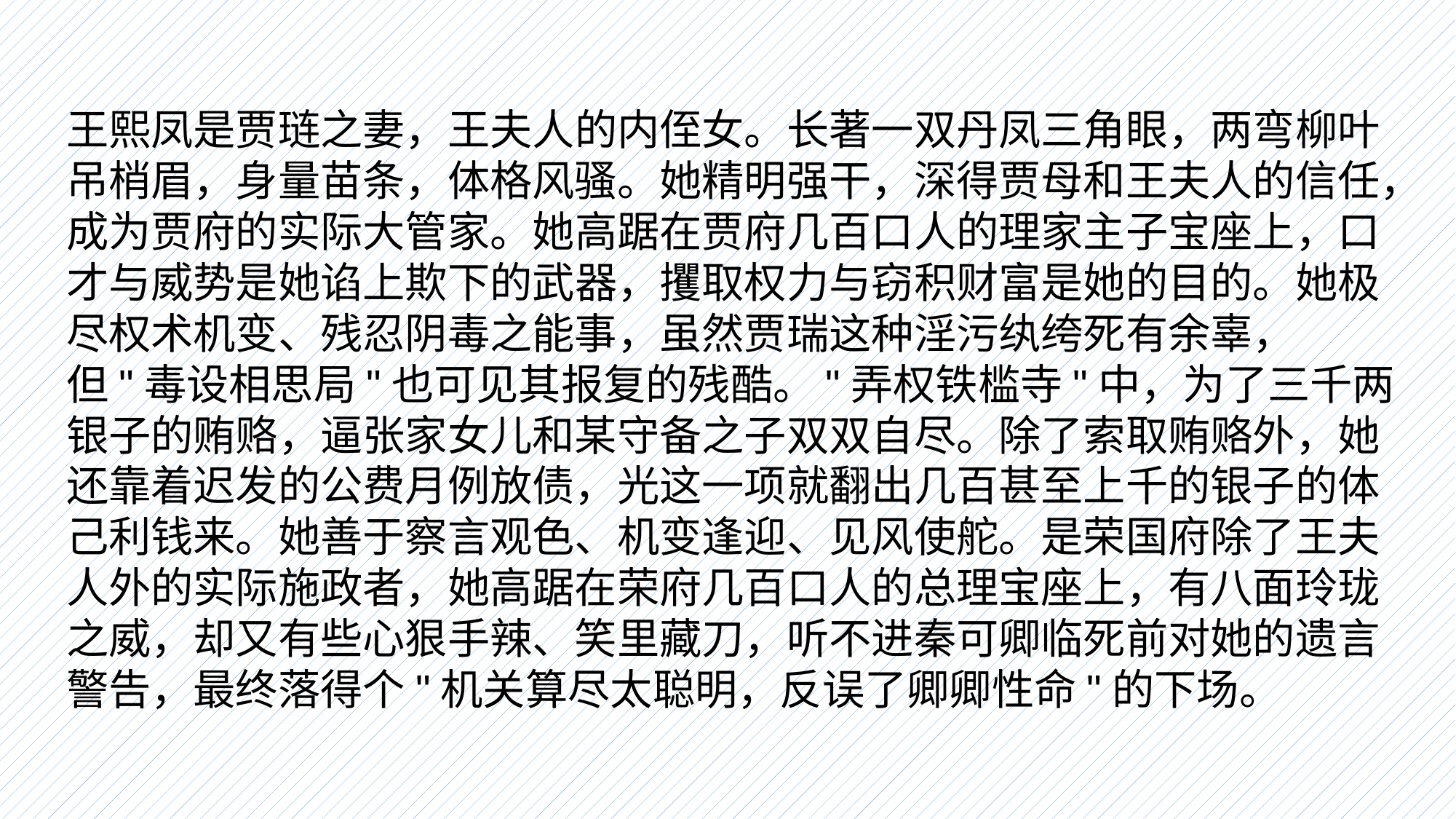

王熙凤是贾琏之妻，王夫人的内侄女。长著一双丹凤三角眼，两弯柳叶吊梢眉，身量苗条，体格风骚。她精明强干，深得贾母和王夫人的信任，成为贾府的实际大管家。她高踞在贾府几百口人的理家主子宝座上，口才与威势是她谄上欺下的武器，攫取权力与窃积财富是她的目的。她极尽权术机变、残忍阴毒之能事，虽然贾瑞这种淫污纨绔死有余辜，但"毒设相思局"也可见其报复的残酷。"弄权铁槛寺"中，为了三千两银子的贿赂，逼张家女儿和某守备之子双双自尽。除了索取贿赂外，她还靠着迟发的公费月例放债，光这一项就翻出几百甚至上千的银子的体己利钱来。她善于察言观色、机变逢迎、见风使舵。是荣国府除了王夫人外的实际施政者，她高踞在荣府几百口人的总理宝座上，有八面玲珑之威，却又有些心狠手辣、笑里藏刀，听不进秦可卿临死前对她的遗言警告，最终落得个"机关算尽太聪明，反误了卿卿性命"的下场。